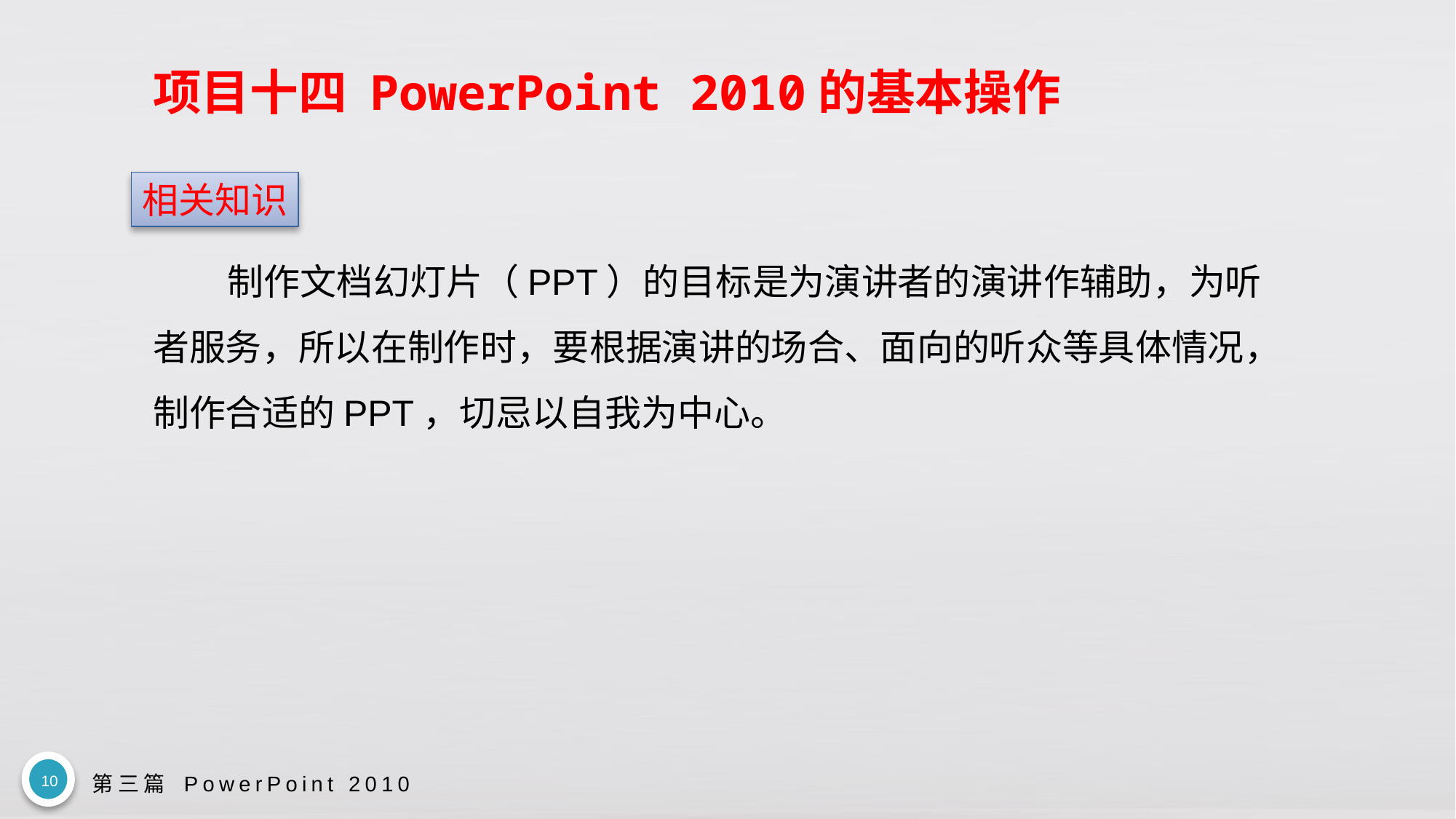

# 项目十四 PowerPoint 2010的基本操作
相关知识
制作文档幻灯片（PPT）的目标是为演讲者的演讲作辅助，为听者服务，所以在制作时，要根据演讲的场合、面向的听众等具体情况，制作合适的PPT，切忌以自我为中心。
10